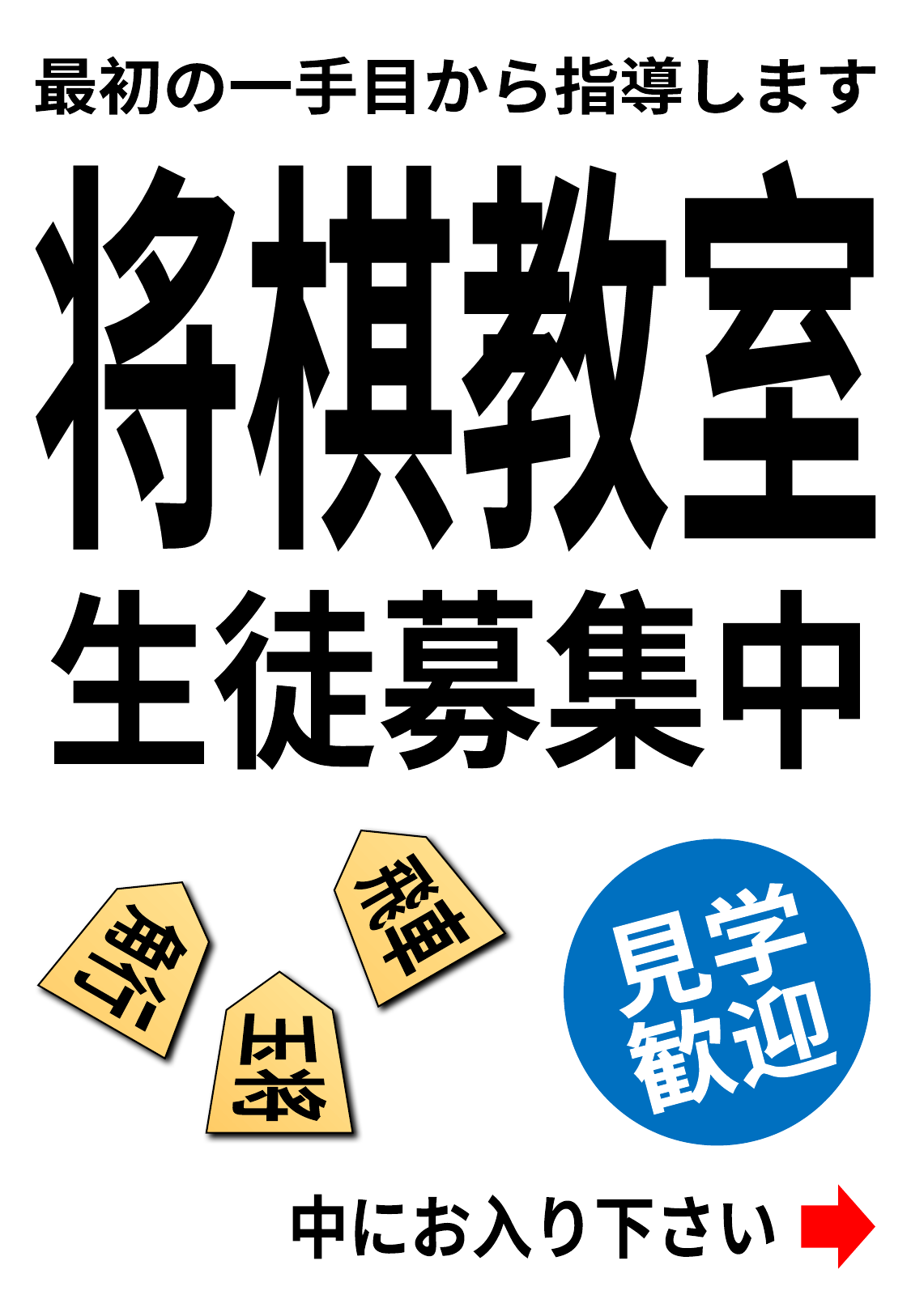

最初の一手目から指導します
将棋教室
将棋教室
将棋教室
生徒募集中

飛車

見学
歓迎

角行

玉将

中にお入り下さい